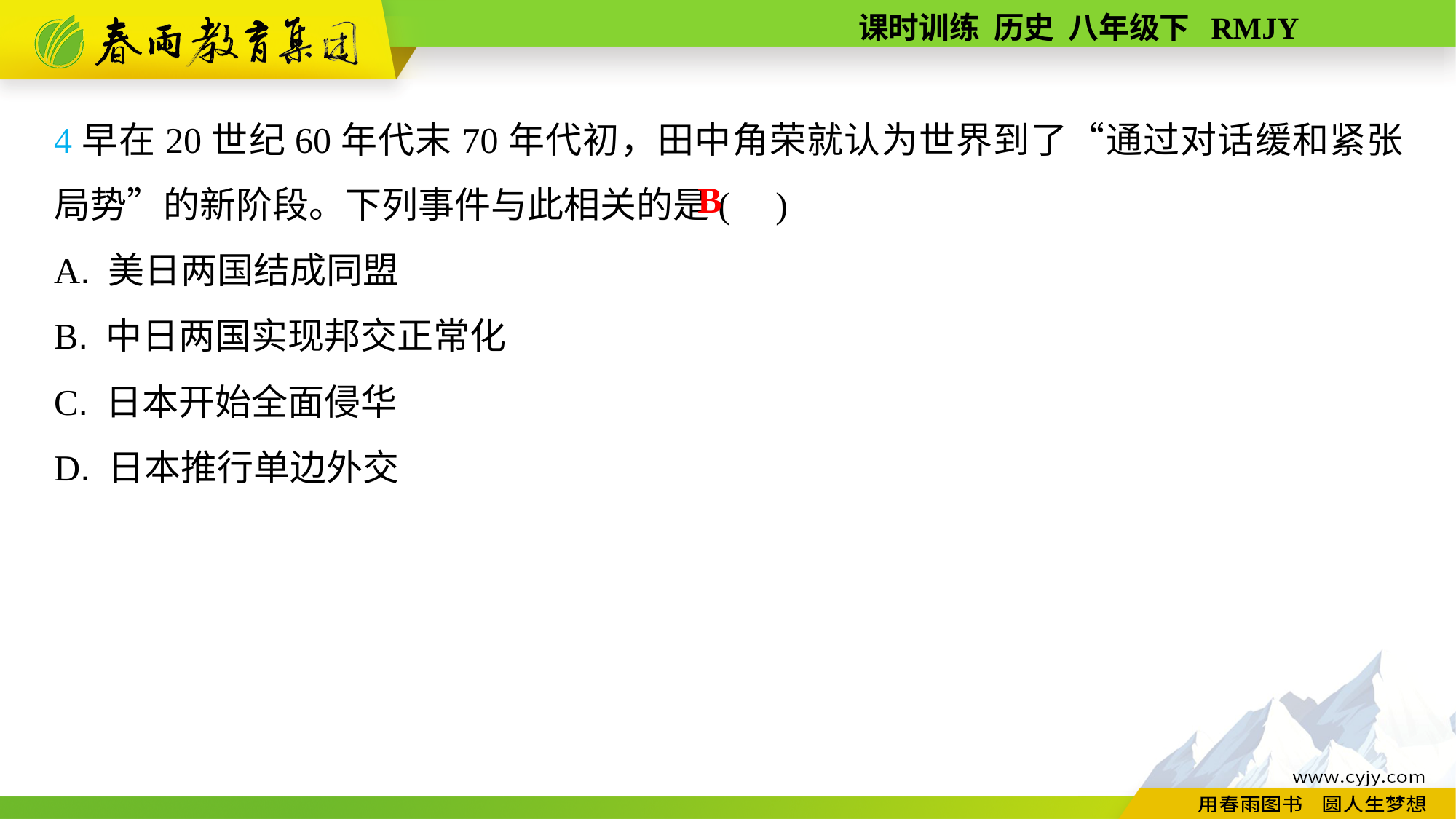

4早在20世纪60年代末70年代初，田中角荣就认为世界到了“通过对话缓和紧张局势”的新阶段。下列事件与此相关的是(     )
A. 美日两国结成同盟
B. 中日两国实现邦交正常化
C. 日本开始全面侵华
D. 日本推行单边外交
B